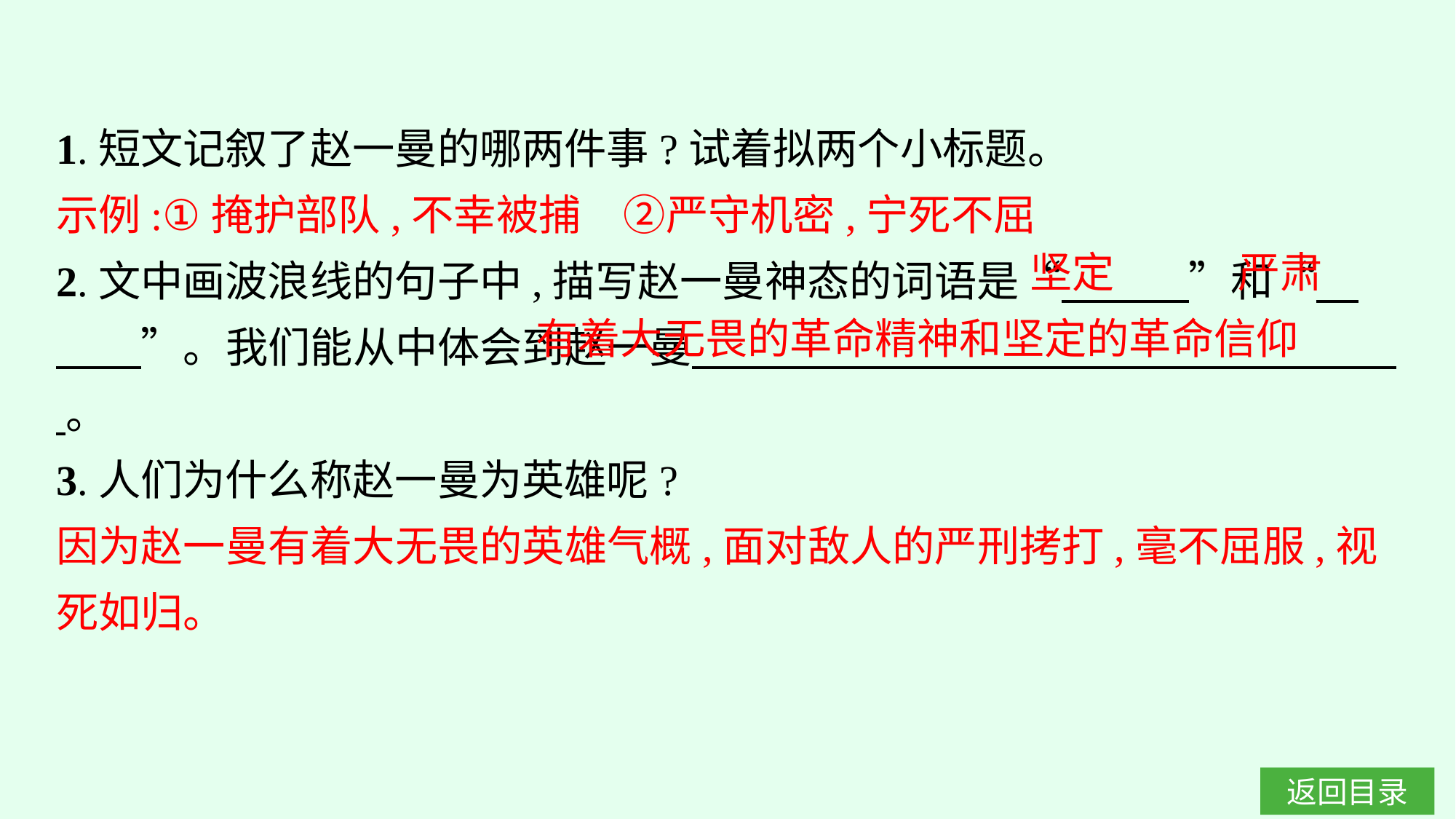

1.短文记叙了赵一曼的哪两件事?试着拟两个小标题。
示例:①掩护部队,不幸被捕　②严守机密,宁死不屈
2.文中画波浪线的句子中,描写赵一曼神态的词语是“　　　”和“　　　”。我们能从中体会到赵一曼　                                                                        。
3.人们为什么称赵一曼为英雄呢?
因为赵一曼有着大无畏的英雄气概,面对敌人的严刑拷打,毫不屈服,视死如归。
坚定
严肃
有着大无畏的革命精神和坚定的革命信仰